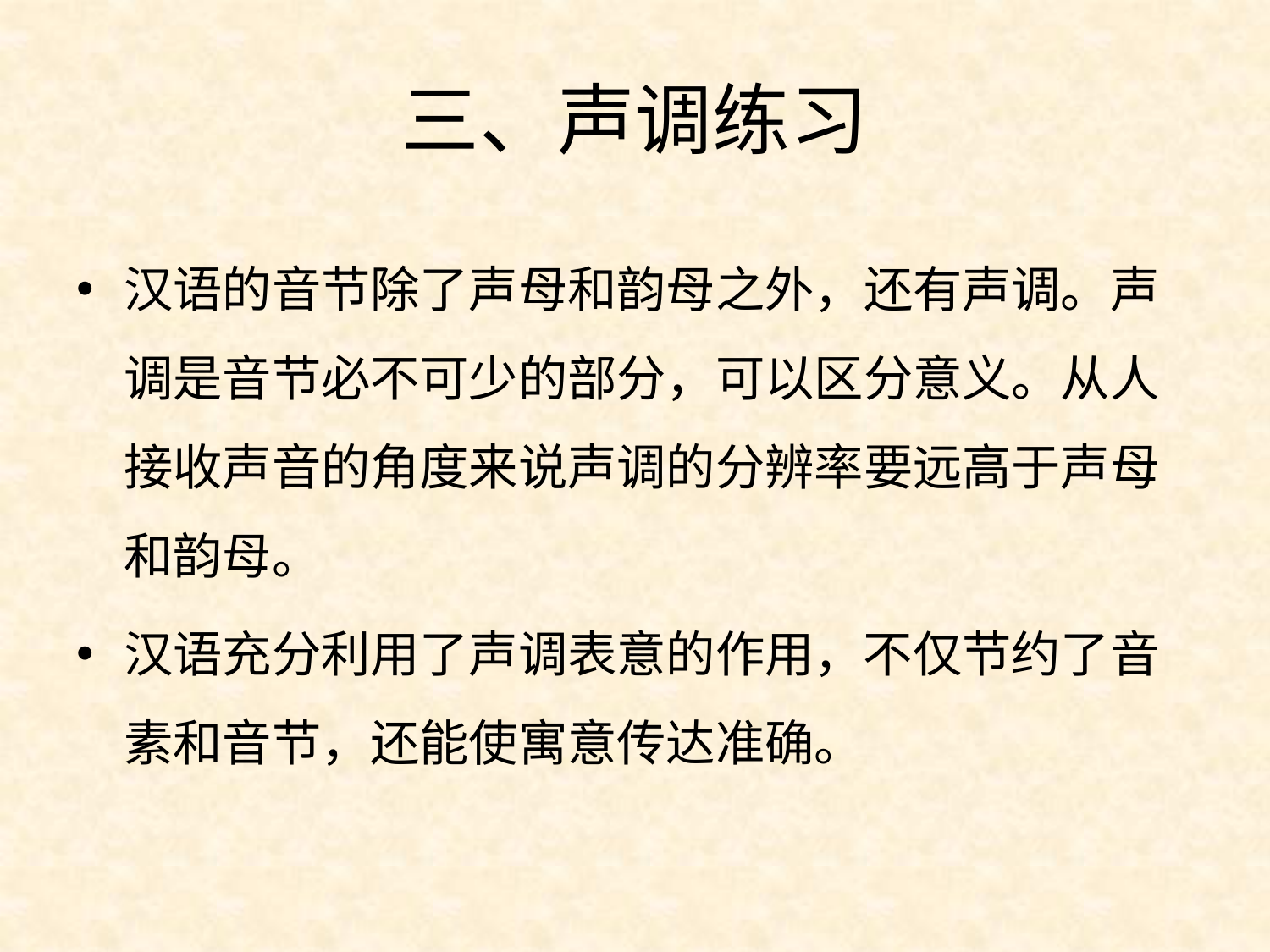

# 三、声调练习
汉语的音节除了声母和韵母之外，还有声调。声调是音节必不可少的部分，可以区分意义。从人接收声音的角度来说声调的分辨率要远高于声母和韵母。
汉语充分利用了声调表意的作用，不仅节约了音素和音节，还能使寓意传达准确。